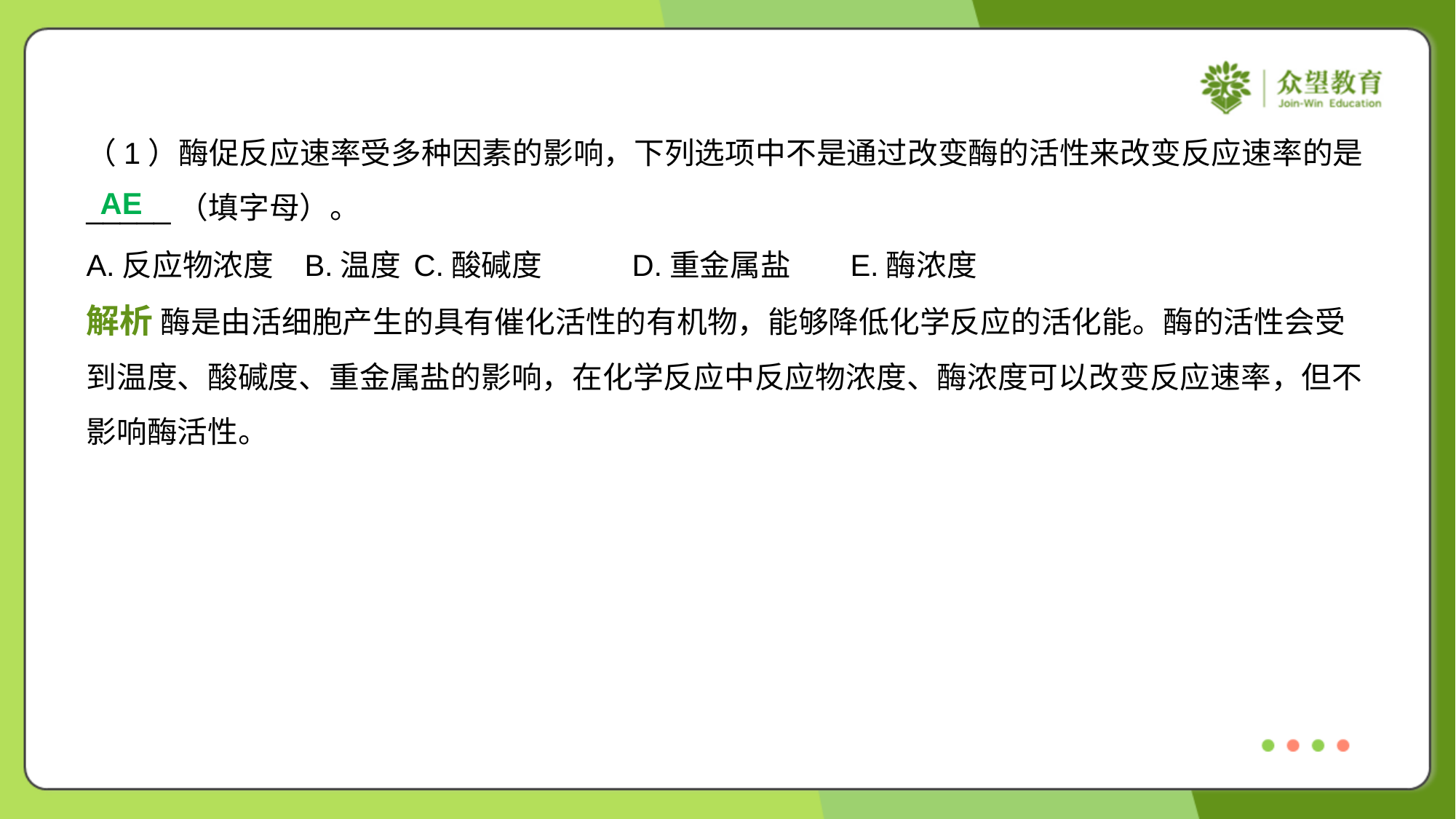

（1）酶促反应速率受多种因素的影响，下列选项中不是通过改变酶的活性来改变反应速率的是
_____（填字母）。
AE
A.反应物浓度	B.温度	C.酸碱度	D.重金属盐	E.酶浓度
解析 酶是由活细胞产生的具有催化活性的有机物，能够降低化学反应的活化能。酶的活性会受
到温度、酸碱度、重金属盐的影响，在化学反应中反应物浓度、酶浓度可以改变反应速率，但不
影响酶活性。